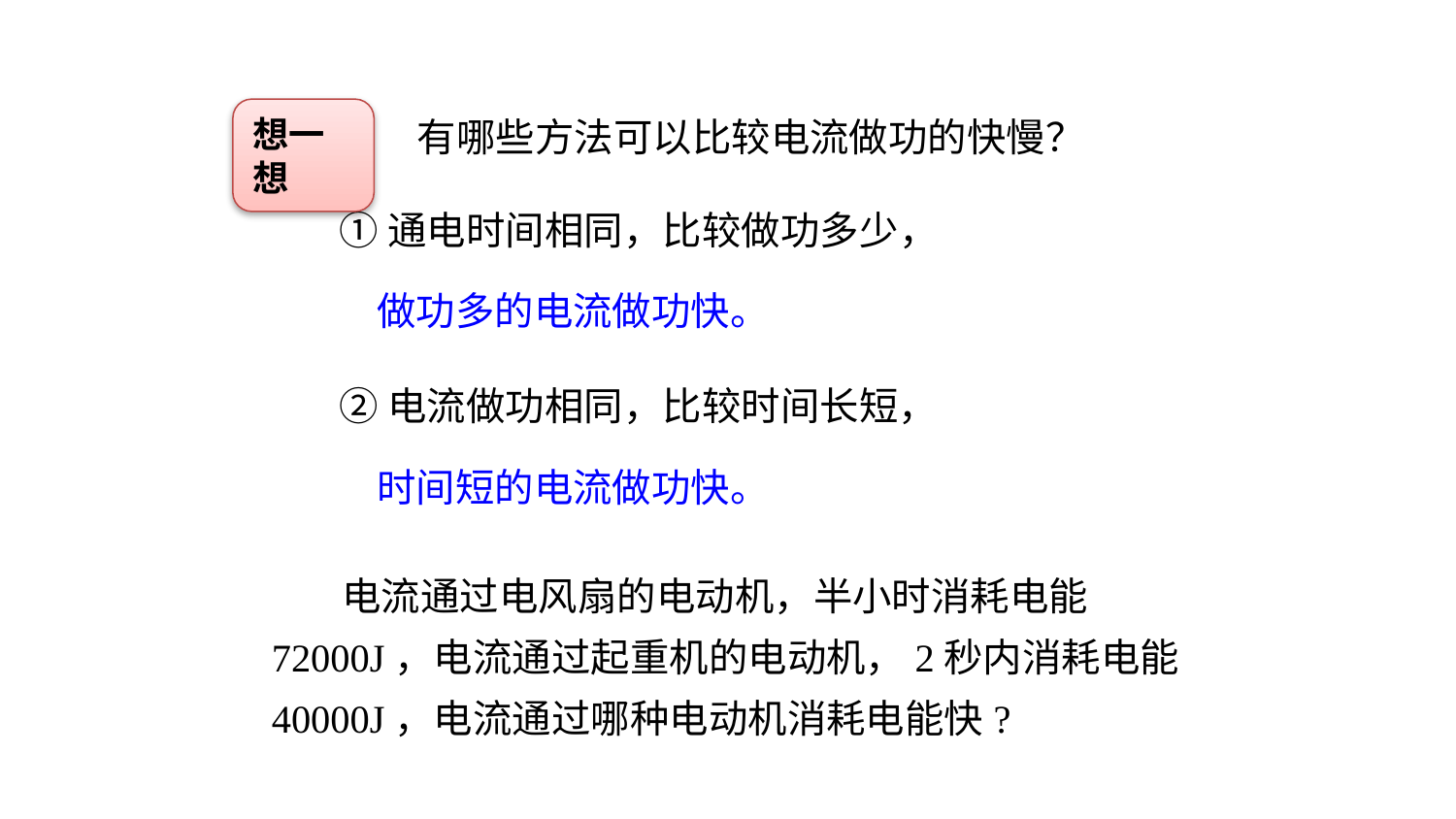

想一想
有哪些方法可以比较电流做功的快慢？
①通电时间相同，比较做功多少，
做功多的电流做功快。
②电流做功相同，比较时间长短，
时间短的电流做功快。
       电流通过电风扇的电动机，半小时消耗电能72000J，电流通过起重机的电动机，2秒内消耗电能40000J，电流通过哪种电动机消耗电能快?